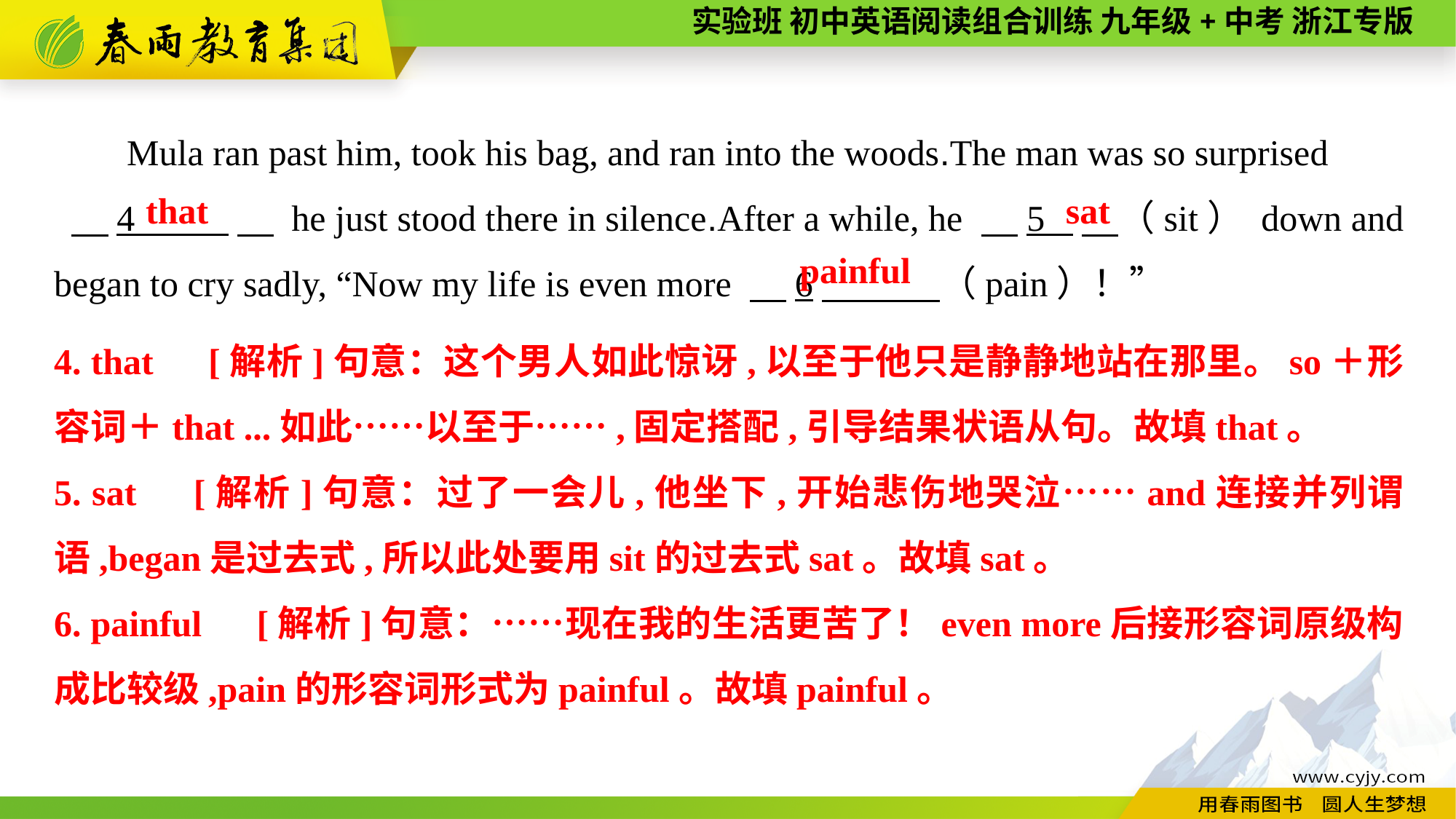

Mula ran past him, took his bag, and ran into the woods.The man was so surprised
 　4          　 he just stood there in silence.After a while, he 　5   　（sit） down and began to cry sadly, “Now my life is even more 　6　          （pain）！”
that
sat
painful
4. that　[解析]句意：这个男人如此惊讶,以至于他只是静静地站在那里。so＋形容词＋that ...如此……以至于……,固定搭配,引导结果状语从句。故填that。
5. sat　[解析]句意：过了一会儿,他坐下,开始悲伤地哭泣……and连接并列谓语,began是过去式,所以此处要用sit的过去式sat。故填sat。
6. painful　[解析]句意：……现在我的生活更苦了！even more后接形容词原级构成比较级,pain的形容词形式为painful。故填painful。